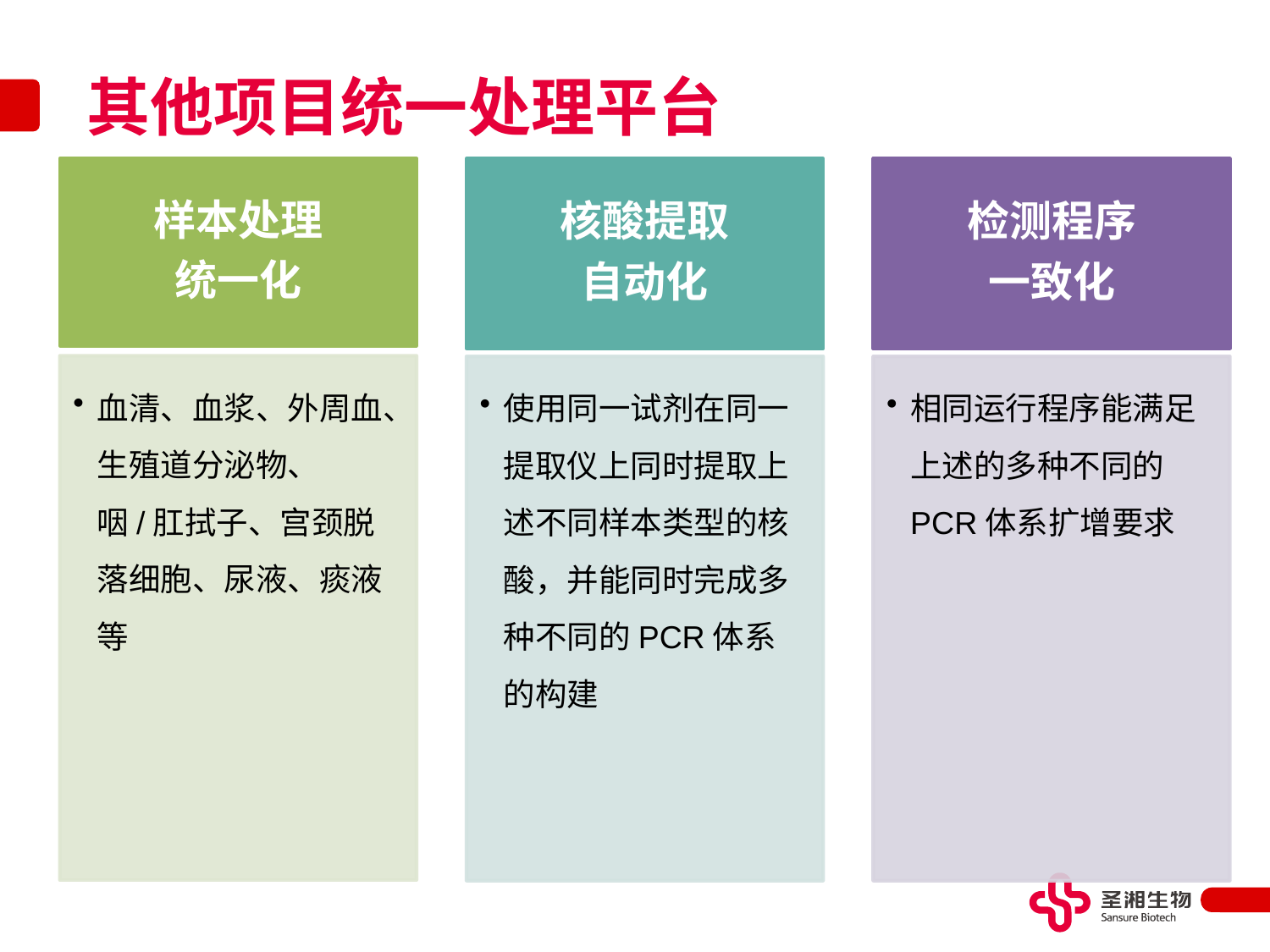

# 其他项目统一处理平台
样本处理
统一化
血清、血浆、外周血、生殖道分泌物、咽/肛拭子、宫颈脱落细胞、尿液、痰液等
核酸提取
自动化
使用同一试剂在同一提取仪上同时提取上述不同样本类型的核酸，并能同时完成多种不同的PCR体系的构建
检测程序
一致化
相同运行程序能满足上述的多种不同的PCR体系扩增要求